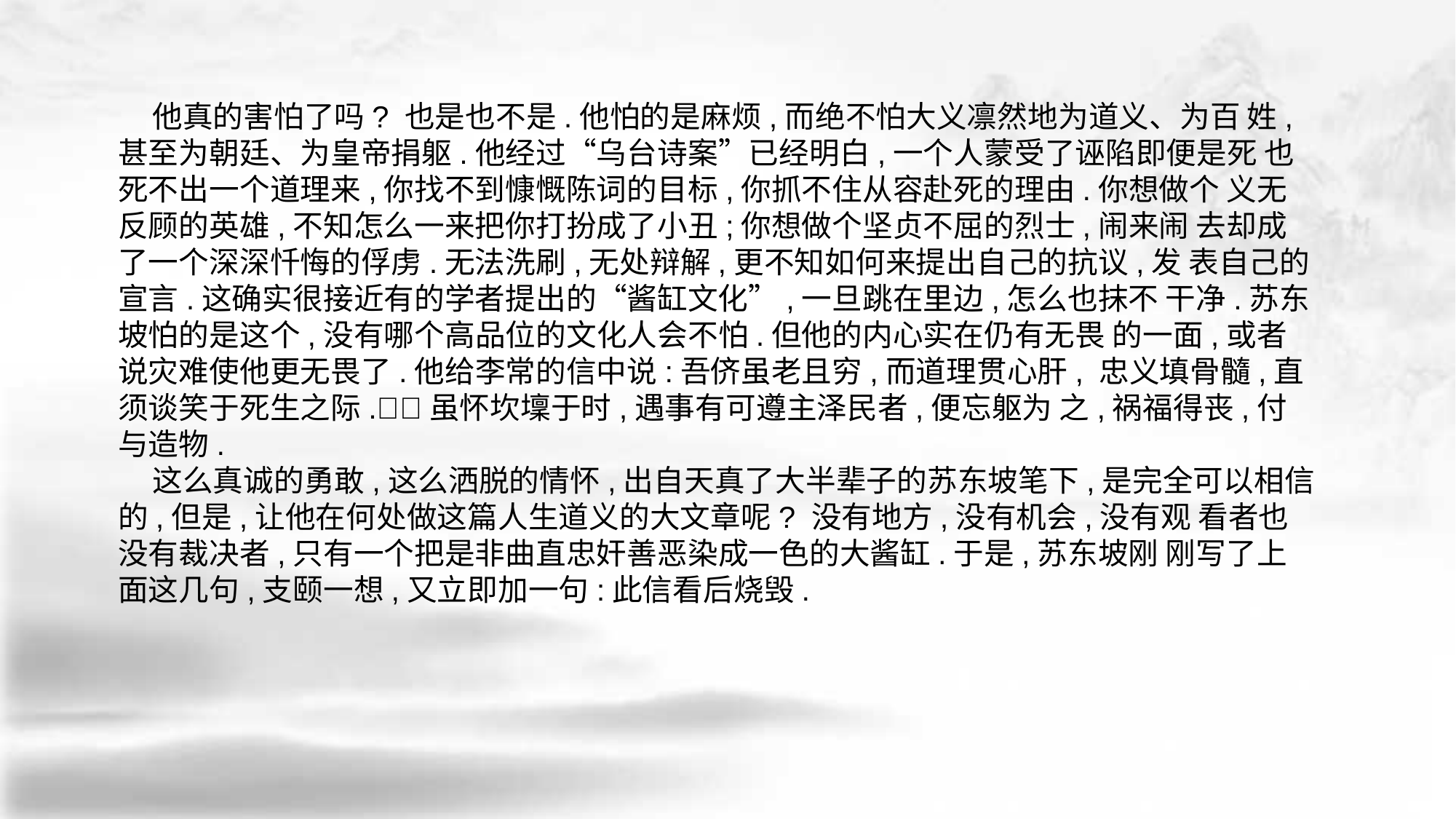

他真的害怕了吗? 也是也不是.他怕的是麻烦,而绝不怕大义凛然地为道义、为百 姓,甚至为朝廷、为皇帝捐躯.他经过“乌台诗案”已经明白,一个人蒙受了诬陷即便是死 也死不出一个道理来,你找不到慷慨陈词的目标,你抓不住从容赴死的理由.你想做个 义无反顾的英雄,不知怎么一来把你打扮成了小丑;你想做个坚贞不屈的烈士,闹来闹 去却成了一个深深忏悔的俘虏.无法洗刷,无处辩解,更不知如何来提出自己的抗议,发 表自己的宣言.这确实很接近有的学者提出的“酱缸文化”,一旦跳在里边,怎么也抹不 干净.苏东坡怕的是这个,没有哪个高品位的文化人会不怕.但他的内心实在仍有无畏 的一面,或者说灾难使他更无畏了.他给李常的信中说:吾侪虽老且穷,而道理贯心肝, 忠义填骨髓,直须谈笑于死生之际.􀆺􀆺虽怀坎壈于时,遇事有可遵主泽民者,便忘躯为 之,祸福得丧,付与造物.
    这么真诚的勇敢,这么洒脱的情怀,出自天真了大半辈子的苏东坡笔下,是完全可以相信的,但是,让他在何处做这篇人生道义的大文章呢? 没有地方,没有机会,没有观 看者也没有裁决者,只有一个把是非曲直忠奸善恶染成一色的大酱缸.于是,苏东坡刚 刚写了上面这几句,支颐一想,又立即加一句:此信看后烧毁.